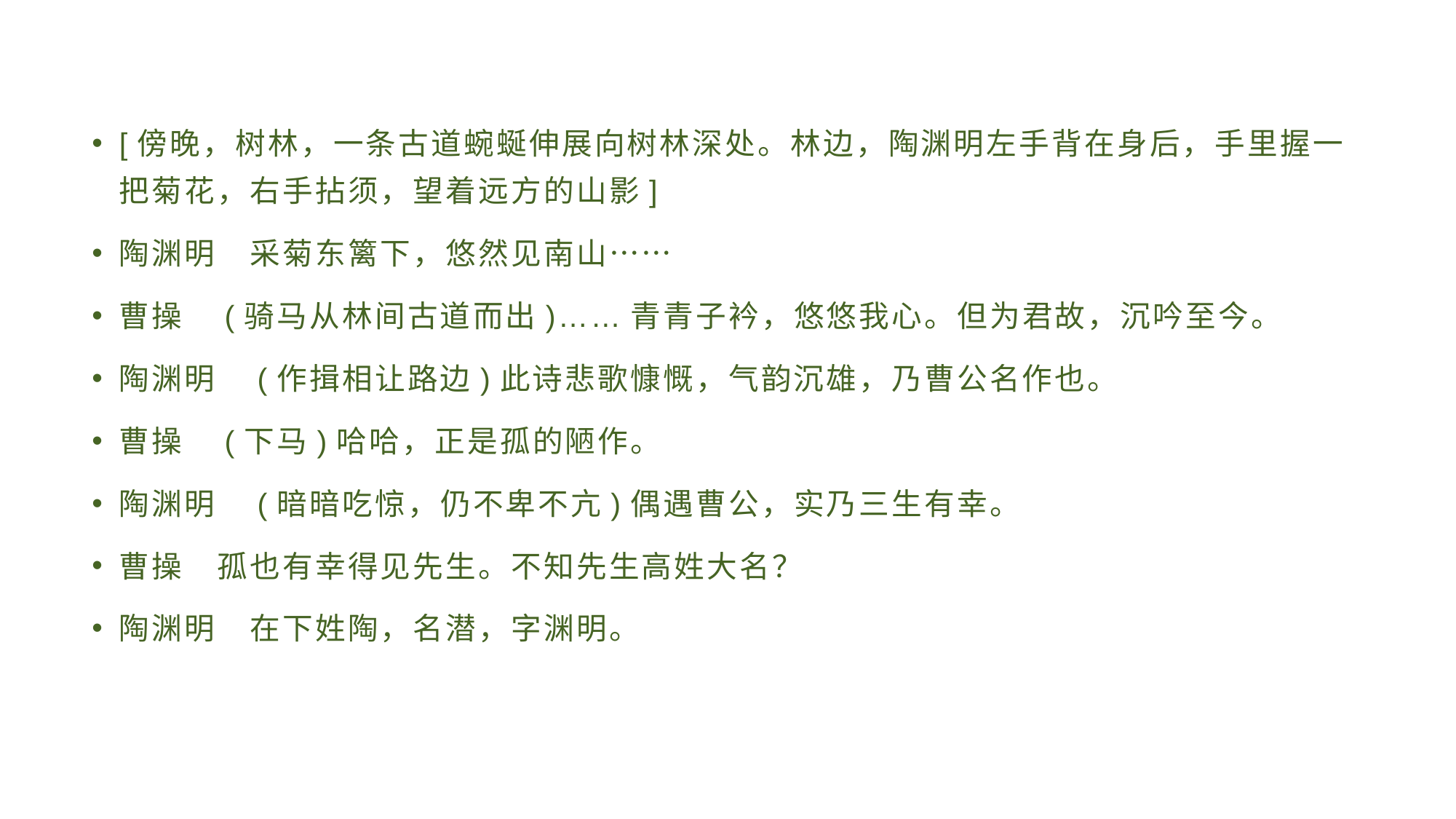

#
[傍晚，树林，一条古道蜿蜒伸展向树林深处。林边，陶渊明左手背在身后，手里握一把菊花，右手拈须，望着远方的山影]
陶渊明　采菊东篱下，悠然见南山……
曹操　(骑马从林间古道而出)……青青子衿，悠悠我心。但为君故，沉吟至今。
陶渊明　(作揖相让路边)此诗悲歌慷慨，气韵沉雄，乃曹公名作也。
曹操　(下马)哈哈，正是孤的陋作。
陶渊明　(暗暗吃惊，仍不卑不亢)偶遇曹公，实乃三生有幸。
曹操　孤也有幸得见先生。不知先生高姓大名？
陶渊明　在下姓陶，名潜，字渊明。